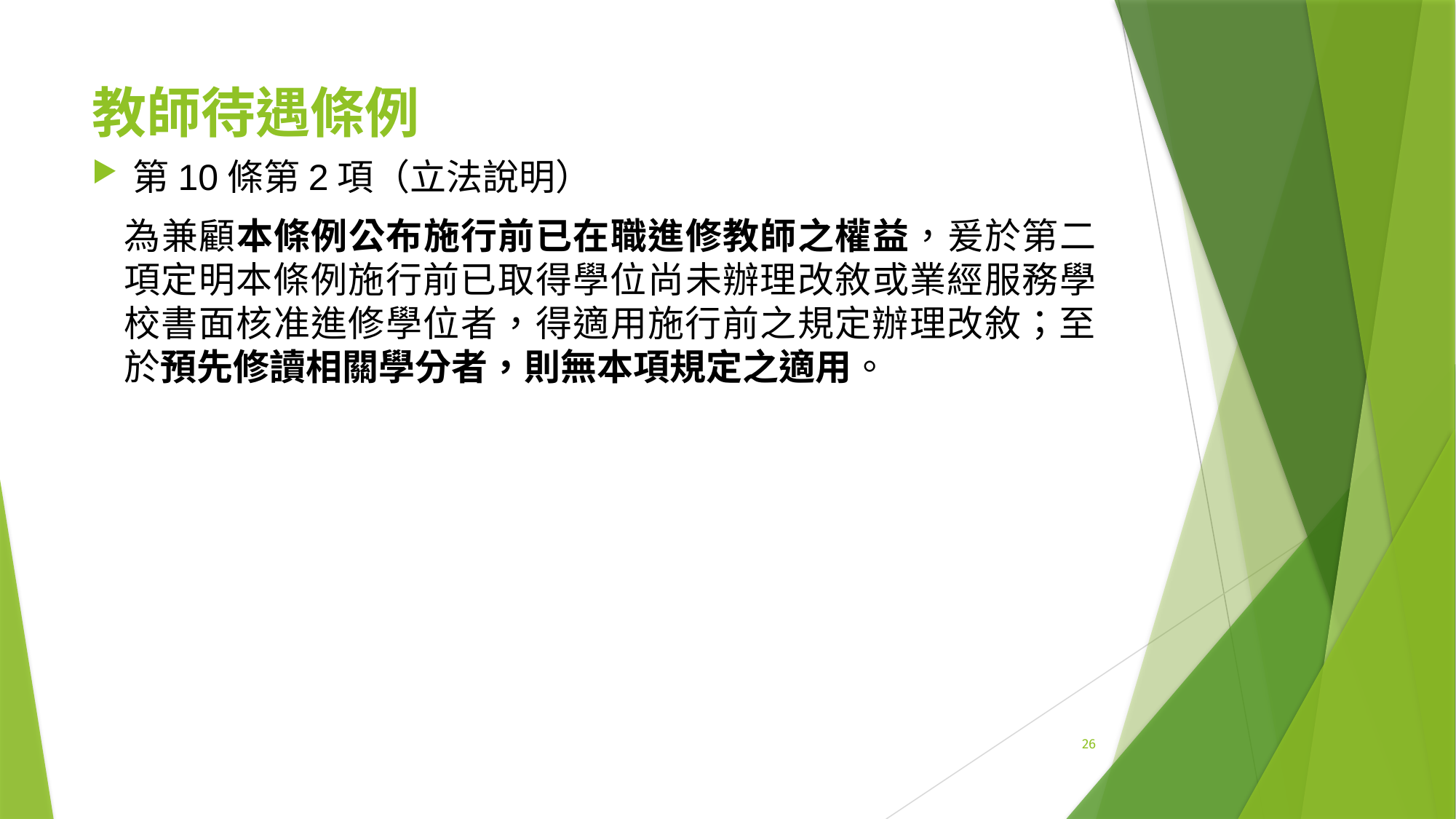

# 教師待遇條例
第10條第2項（立法說明）
為兼顧本條例公布施行前已在職進修教師之權益，爰於第二項定明本條例施行前已取得學位尚未辦理改敘或業經服務學校書面核准進修學位者，得適用施行前之規定辦理改敘；至於預先修讀相關學分者，則無本項規定之適用。
26